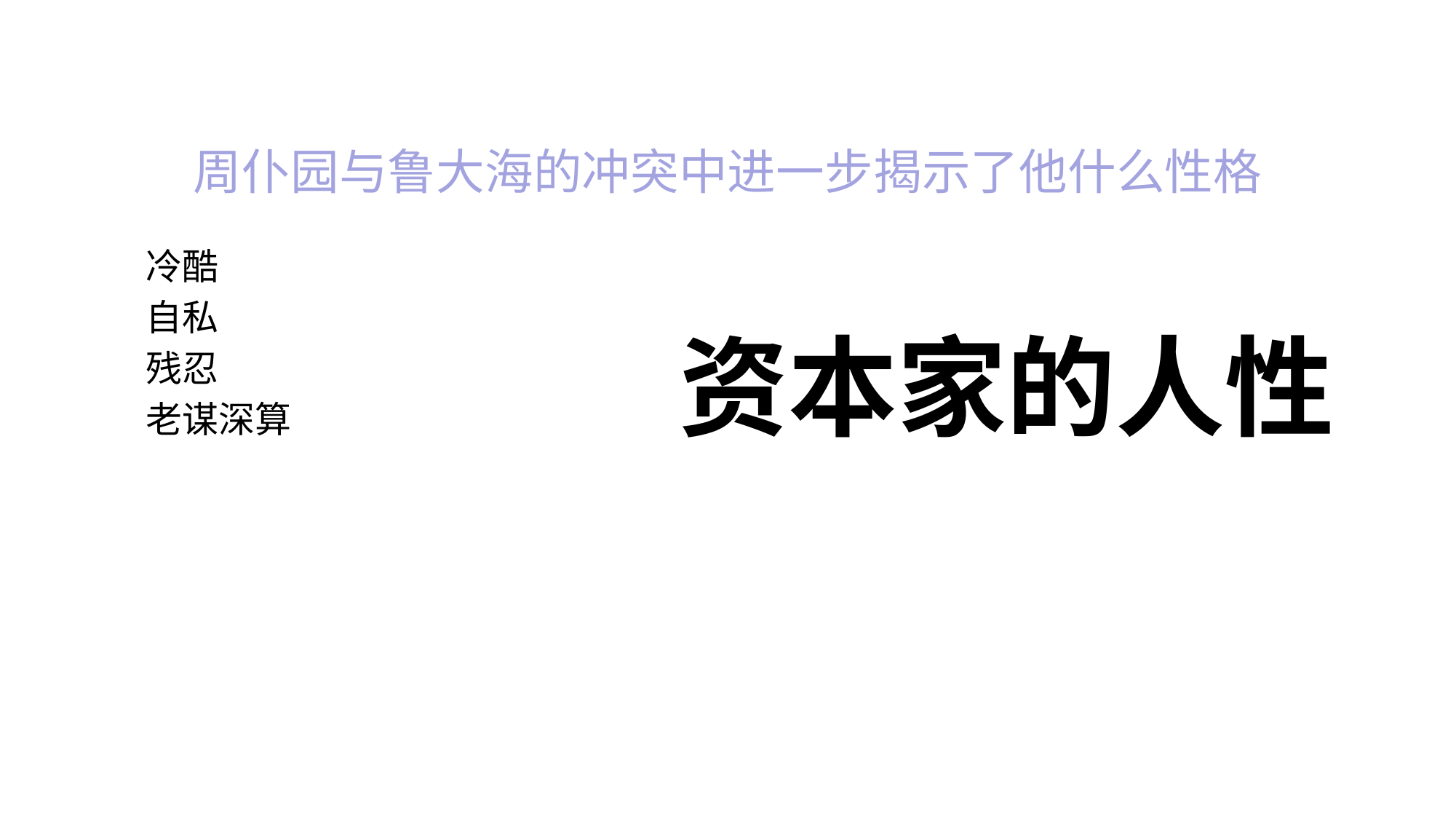

# 周仆园与鲁大海的冲突中进一步揭示了他什么性格
冷酷
自私
残忍
老谋深算

资本家的人性